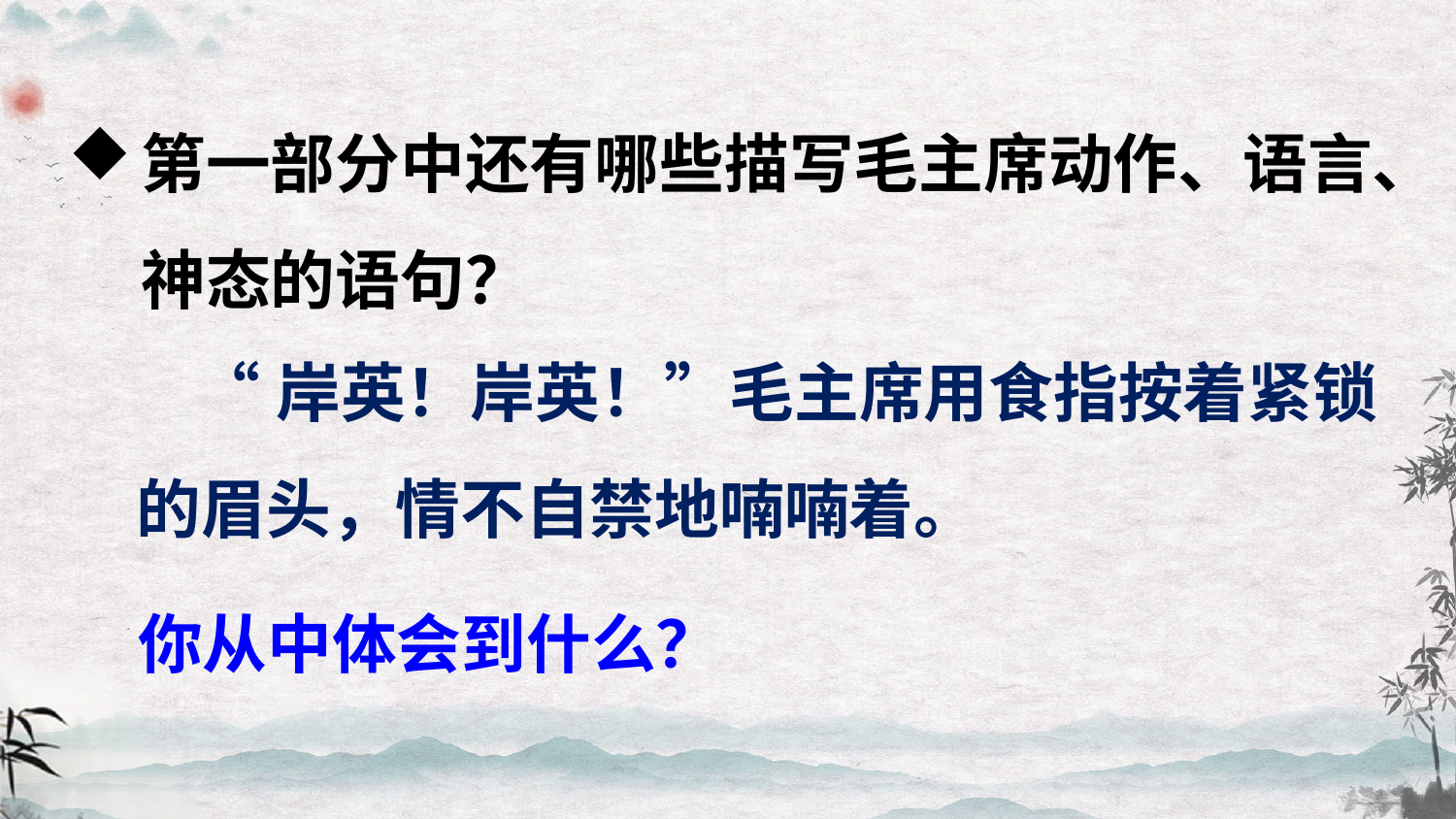

第一部分中还有哪些描写毛主席动作、语言、神态的语句？
    “岸英！岸英！”毛主席用食指按着紧锁的眉头，情不自禁地喃喃着。
你从中体会到什么？